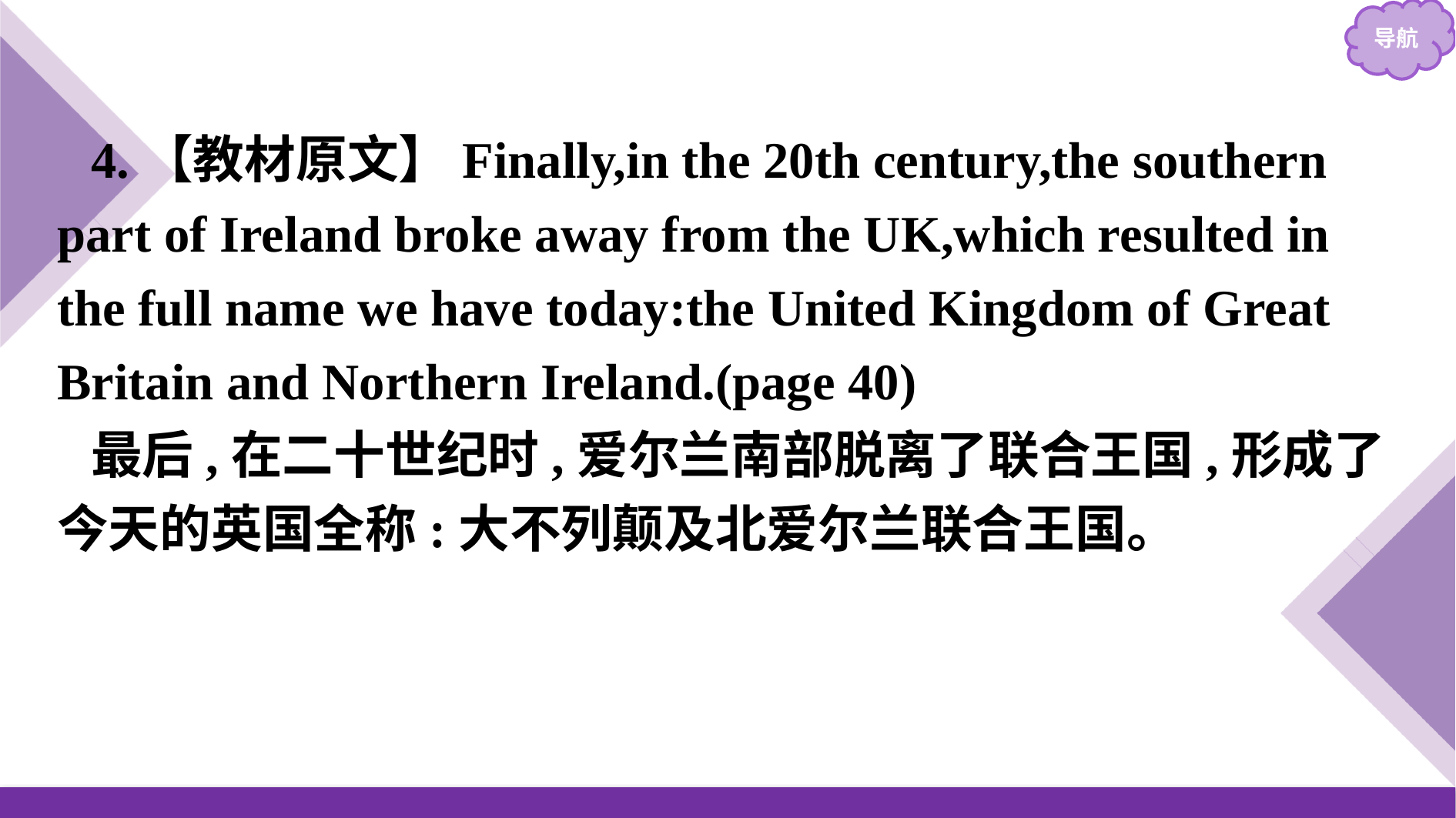

4.【教材原文】Finally,in the 20th century,the southern part of Ireland broke away from the UK,which resulted in the full name we have today:the United Kingdom of Great Britain and Northern Ireland.(page 40)
最后,在二十世纪时,爱尔兰南部脱离了联合王国,形成了今天的英国全称:大不列颠及北爱尔兰联合王国。